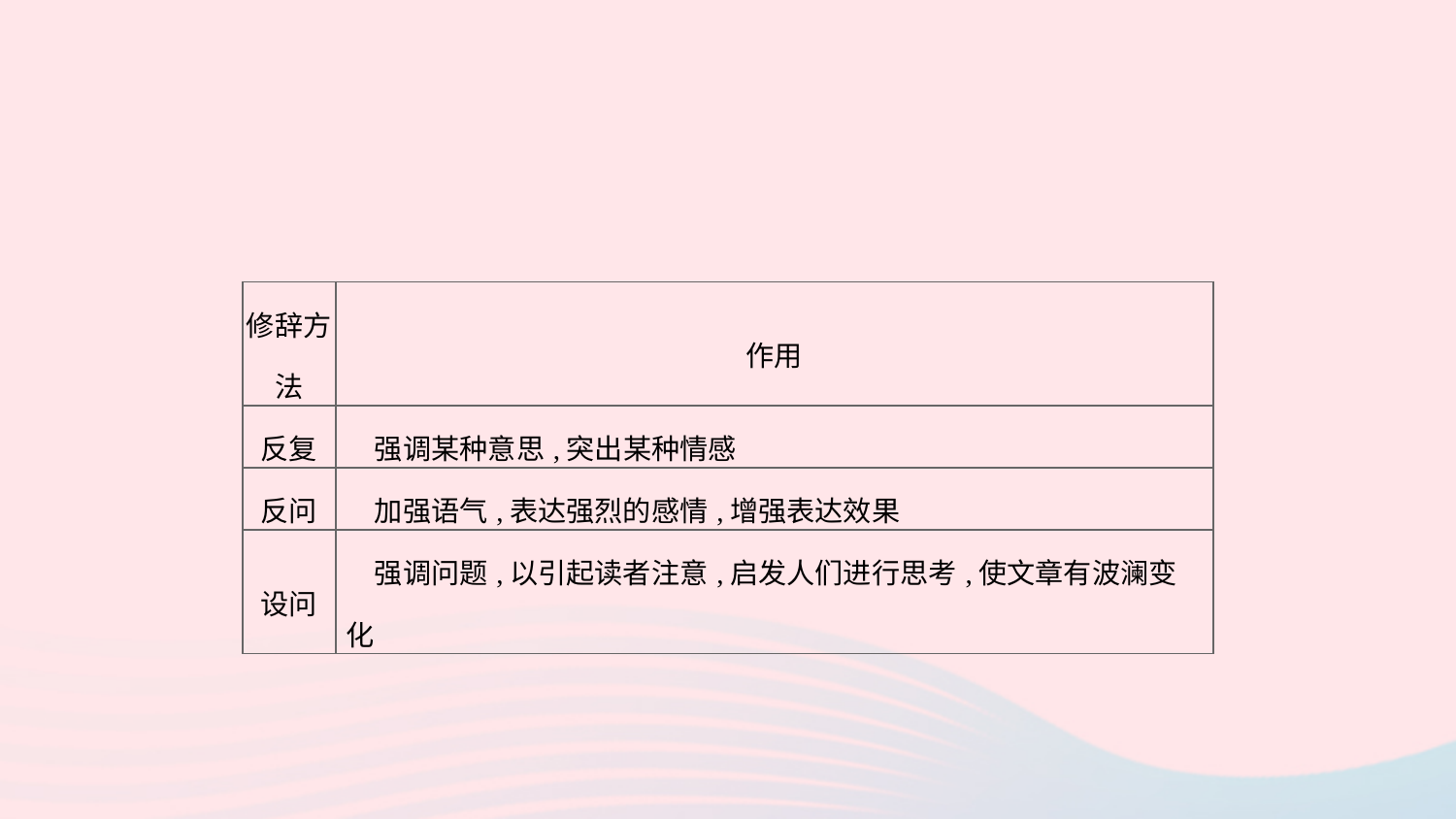

| 修辞方法 | 作用 |
| --- | --- |
| 反复 | 强调某种意思,突出某种情感 |
| 反问 | 加强语气,表达强烈的感情,增强表达效果 |
| 设问 | 强调问题,以引起读者注意,启发人们进行思考,使文章有波澜变化 |